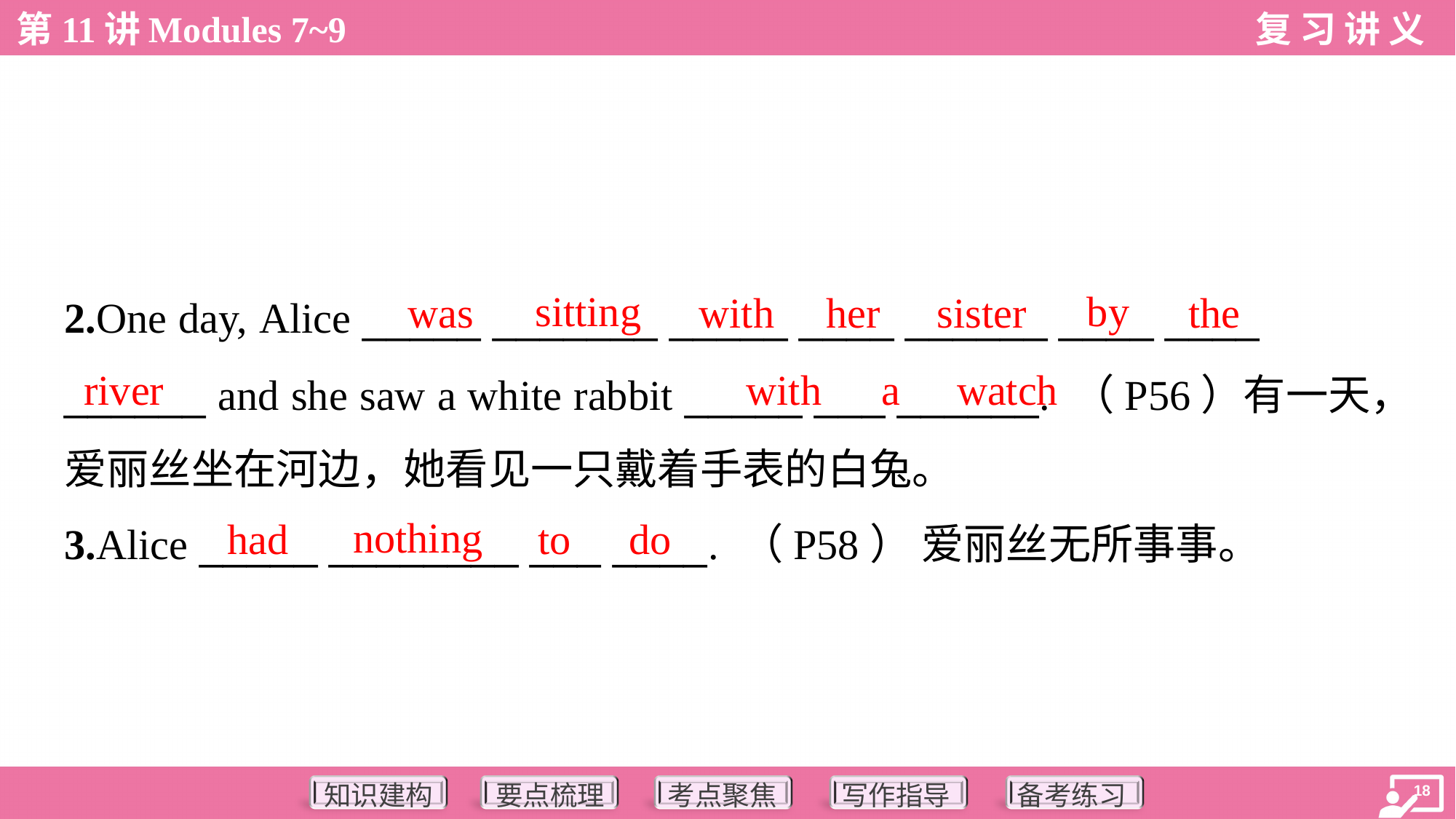

sitting
by
was
with
her
sister
the
2.One day, Alice _____ _______ _____ ____ ______ ____ ____
______ and she saw a white rabbit _____ ___ ______. （P56）有一天，
爱丽丝坐在河边，她看见一只戴着手表的白兔。
river
with
a
watch
nothing
had
to
do
3.Alice _____ ________ ___ ____. （P58） 爱丽丝无所事事。